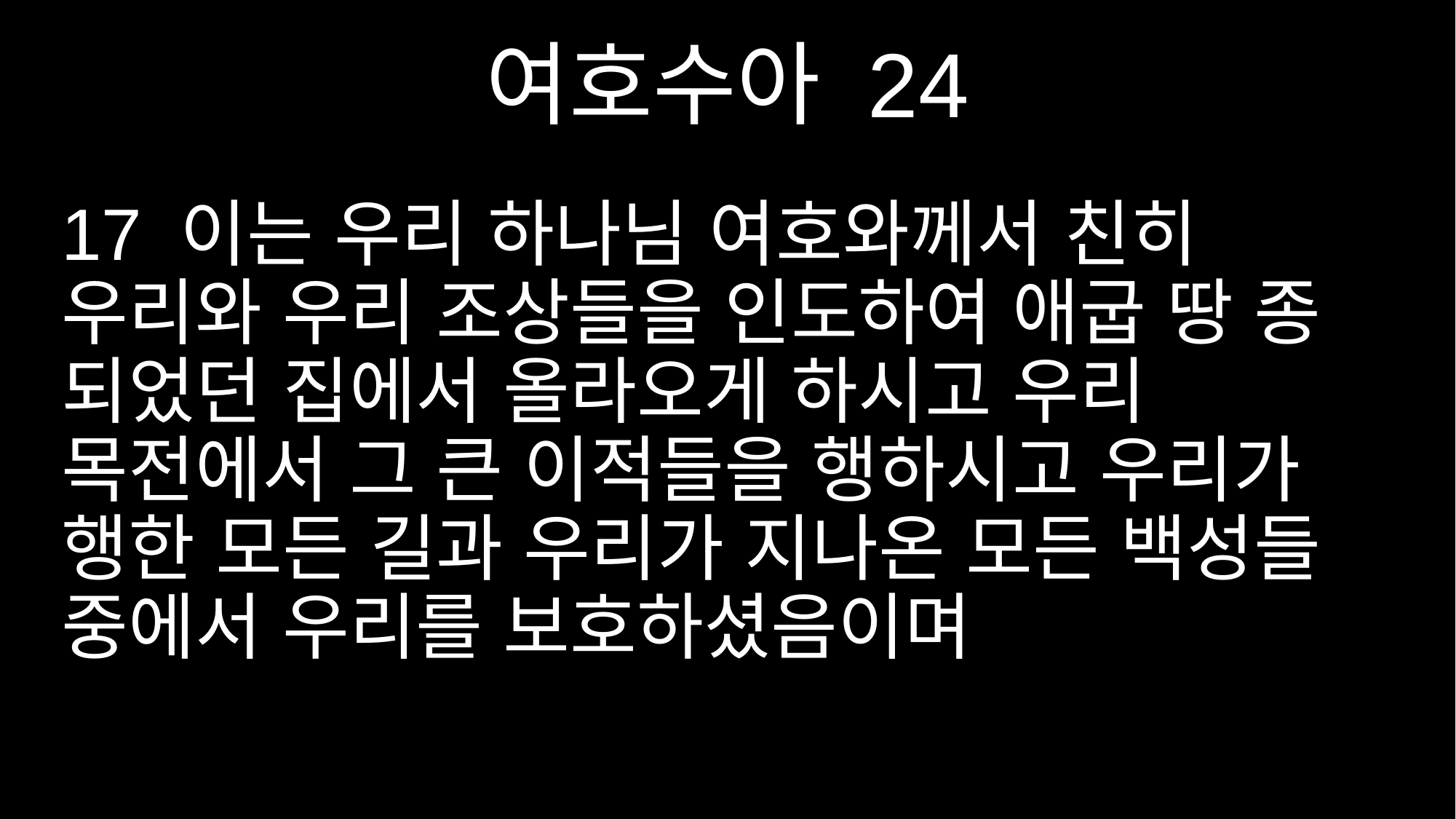

여호수아 24
17 이는 우리 하나님 여호와께서 친히 우리와 우리 조상들을 인도하여 애굽 땅 종 되었던 집에서 올라오게 하시고 우리 목전에서 그 큰 이적들을 행하시고 우리가 행한 모든 길과 우리가 지나온 모든 백성들 중에서 우리를 보호하셨음이며